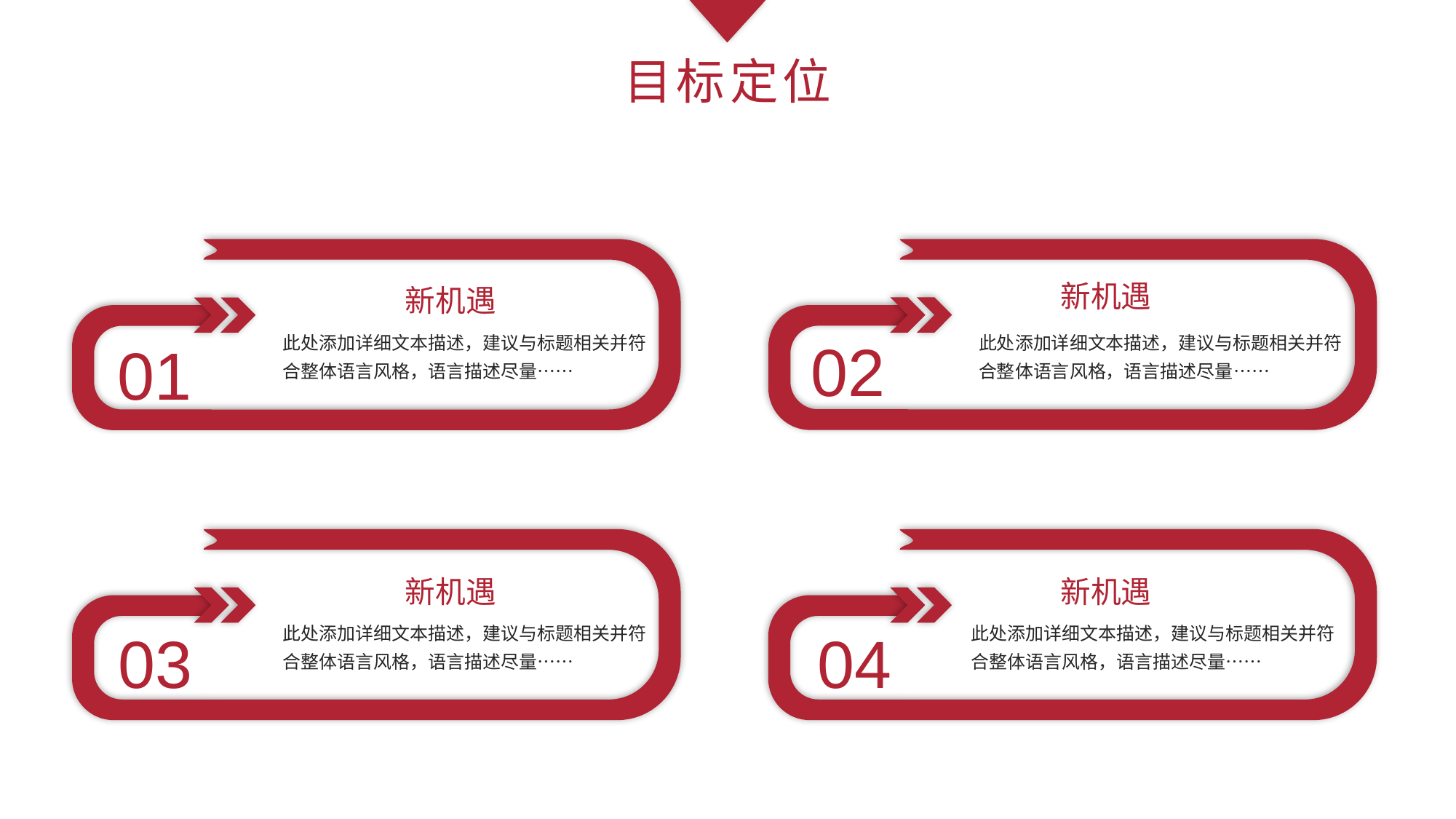

目标定位

02

01

新机遇
新机遇
此处添加详细文本描述，建议与标题相关并符合整体语言风格，语言描述尽量……
此处添加详细文本描述，建议与标题相关并符合整体语言风格，语言描述尽量……

03

04
新机遇
新机遇
此处添加详细文本描述，建议与标题相关并符合整体语言风格，语言描述尽量……
此处添加详细文本描述，建议与标题相关并符合整体语言风格，语言描述尽量……